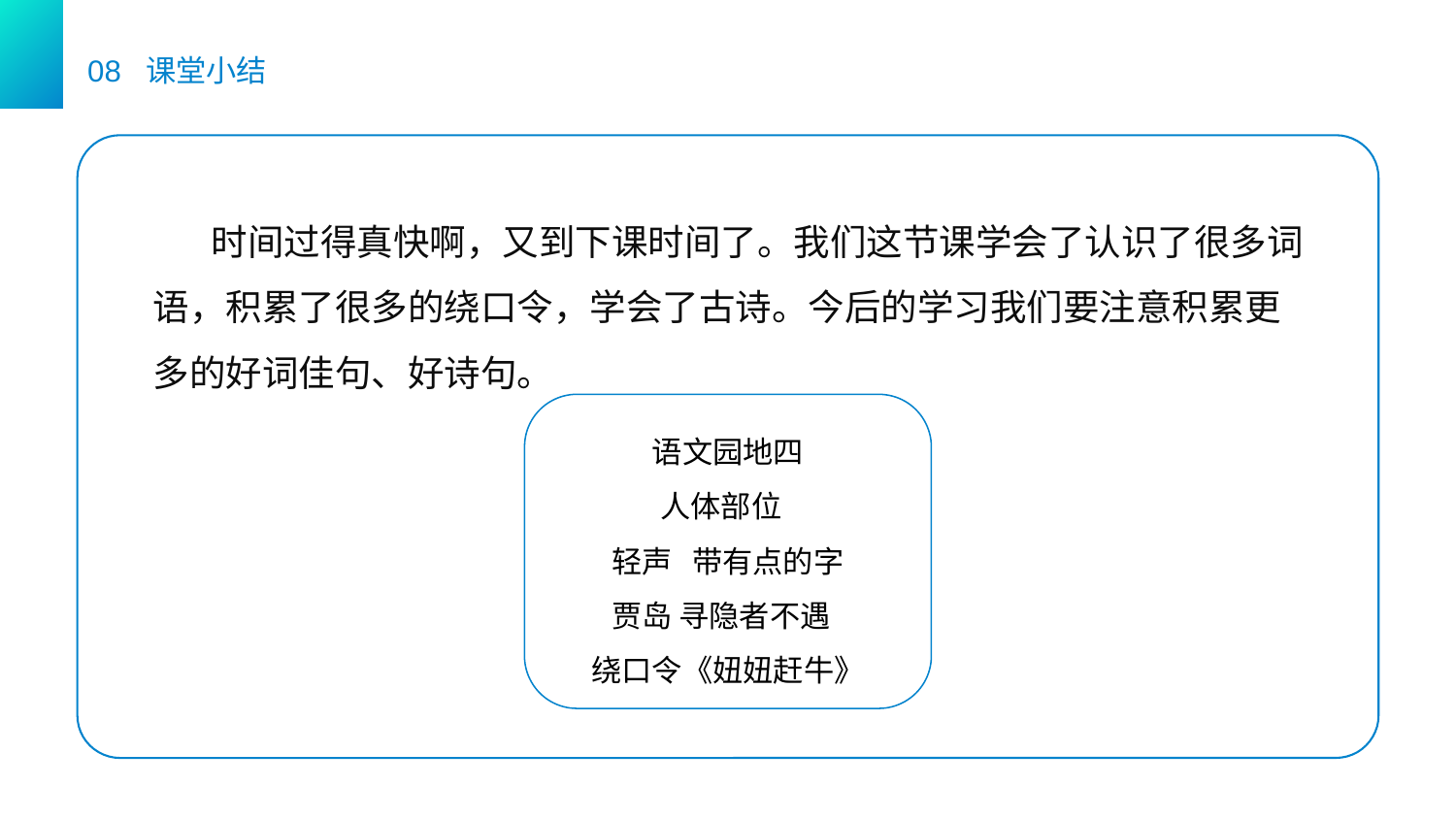

08  课堂小结

      时间过得真快啊，又到下课时间了。我们这节课学会了认识了很多词语，积累了很多的绕口令，学会了古诗。今后的学习我们要注意积累更多的好词佳句、好诗句。
语文园地四
人体部位
轻声   带有点的字
贾岛 寻隐者不遇
绕口令《妞妞赶牛》